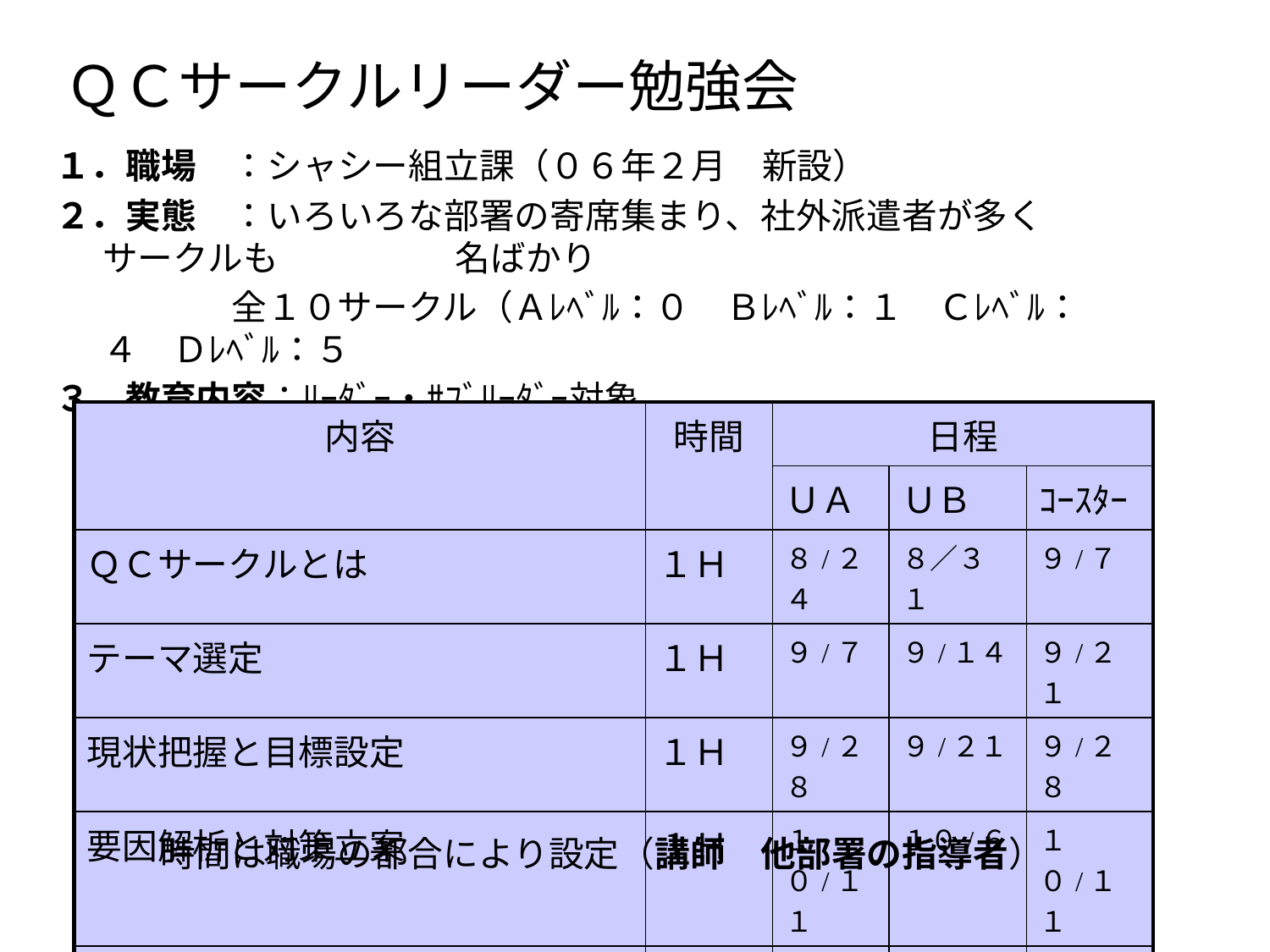

# ＱＣサークルリーダー勉強会
１．職場　：シャシー組立課（０６年２月　新設）
２．実態　：いろいろな部署の寄席集まり、社外派遣者が多くサークルも　　　　　名ばかり
　　　　　全１０サークル（Ａﾚﾍﾞﾙ：０　Ｂﾚﾍﾞﾙ：１　Ｃﾚﾍﾞﾙ：４　Ｄﾚﾍﾞﾙ：５
３．教育内容：ﾘｰﾀﾞｰ・ｻﾌﾞﾘｰﾀﾞｰ対象

| 内容 | 時間 | 日程 |  |  |
| --- | --- | --- | --- | --- |
|  |  | ＵＡ | ＵＢ | ｺｰｽﾀｰ |
| ＱＣサークルとは | １Ｈ | ８/２４ | ８／３１ | ９/７ |
| テーマ選定 | １Ｈ | ９/７ | ９/１４ | ９/２１ |
| 現状把握と目標設定 | １Ｈ | ９/２８ | ９/２１ | ９/２８ |
| 要因解析と対策立案 | １Ｈ | １０/１１ | １０/６ | １０/１１ |
| 対策事例“反省と今後の進め方” | １Ｈ | １０/２６ | １０/１９ | １０/２６ |
時間は職場の都合により設定（講師　他部署の指導者）